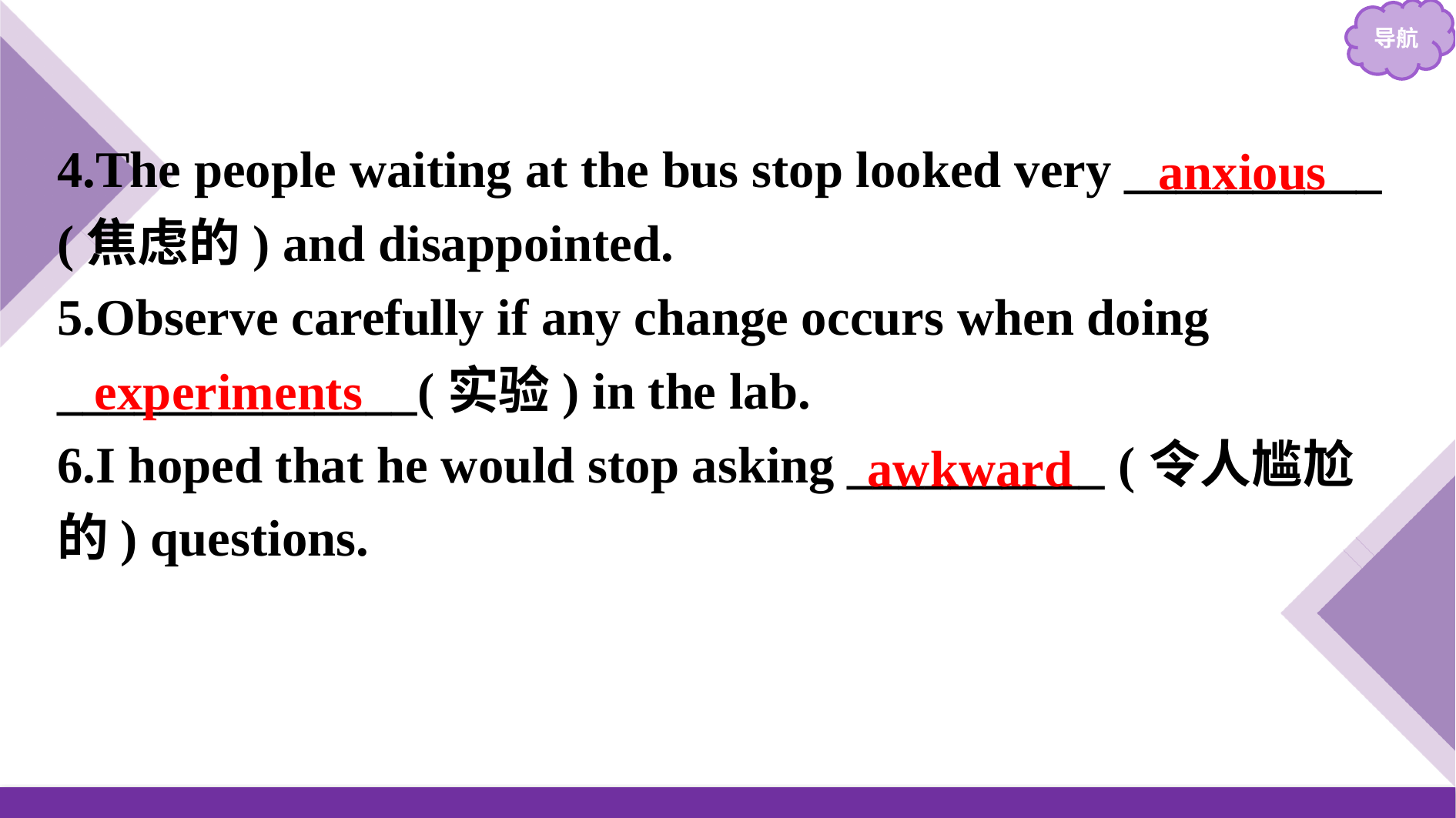

4.The people waiting at the bus stop looked very __________ (焦虑的) and disappointed.
5.Observe carefully if any change occurs when doing ______________(实验) in the lab.
6.I hoped that he would stop asking __________ (令人尴尬的) questions.
anxious
experiments
awkward